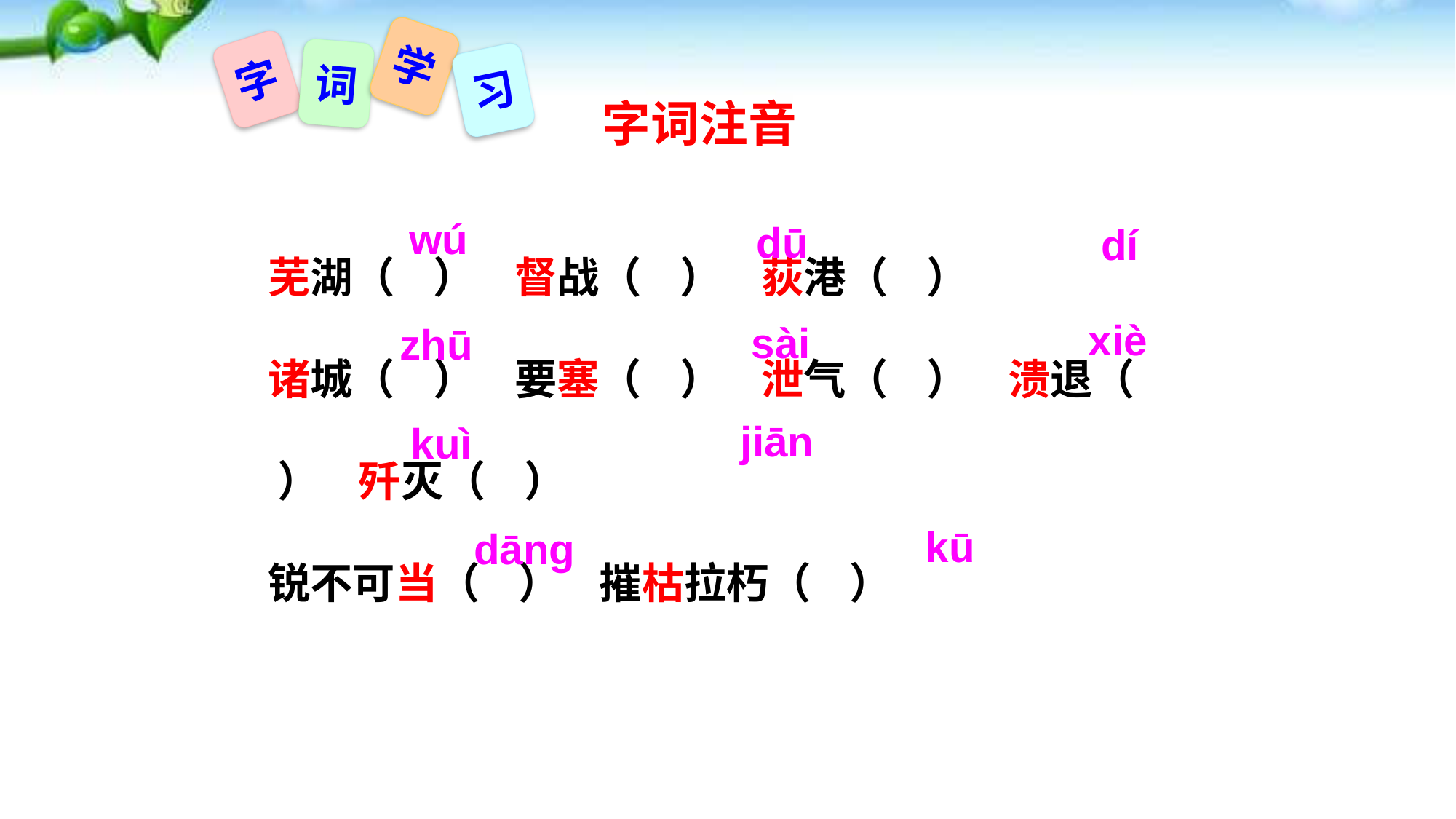

学
字
词
习
字词注音
芜湖（    ）    督战（    ）    荻港（    ）
诸城（    ）    要塞（    ）    泄气（    ）    溃退（    ）    歼灭（    ）
锐不可当（    ）    摧枯拉朽（    ）
wú
dū
dí
xiè
sài
zhū
jiān
kuì
kū
dānɡ